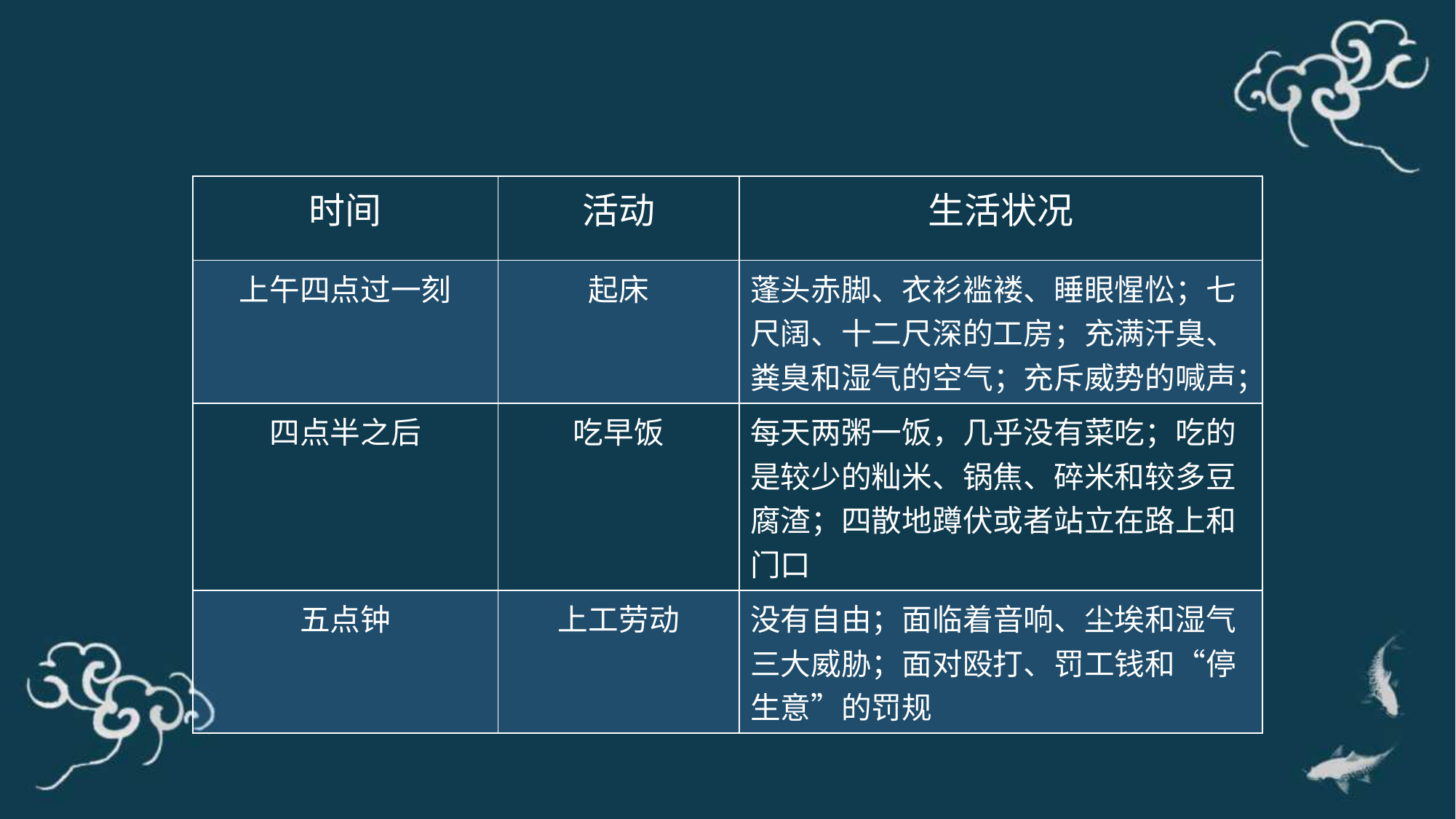

| 时间 | 活动 | 生活状况 |
| --- | --- | --- |
| 上午四点过一刻 | 起床 | 蓬头赤脚、衣衫褴褛、睡眼惺忪；七尺阔、十二尺深的工房；充满汗臭、粪臭和湿气的空气；充斥威势的喊声； |
| 四点半之后 | 吃早饭 | 每天两粥一饭，几乎没有菜吃；吃的是较少的籼米、锅焦、碎米和较多豆腐渣；四散地蹲伏或者站立在路上和门口 |
| 五点钟 | 上工劳动 | 没有自由；面临着音响、尘埃和湿气三大威胁；面对殴打、罚工钱和“停生意”的罚规 |